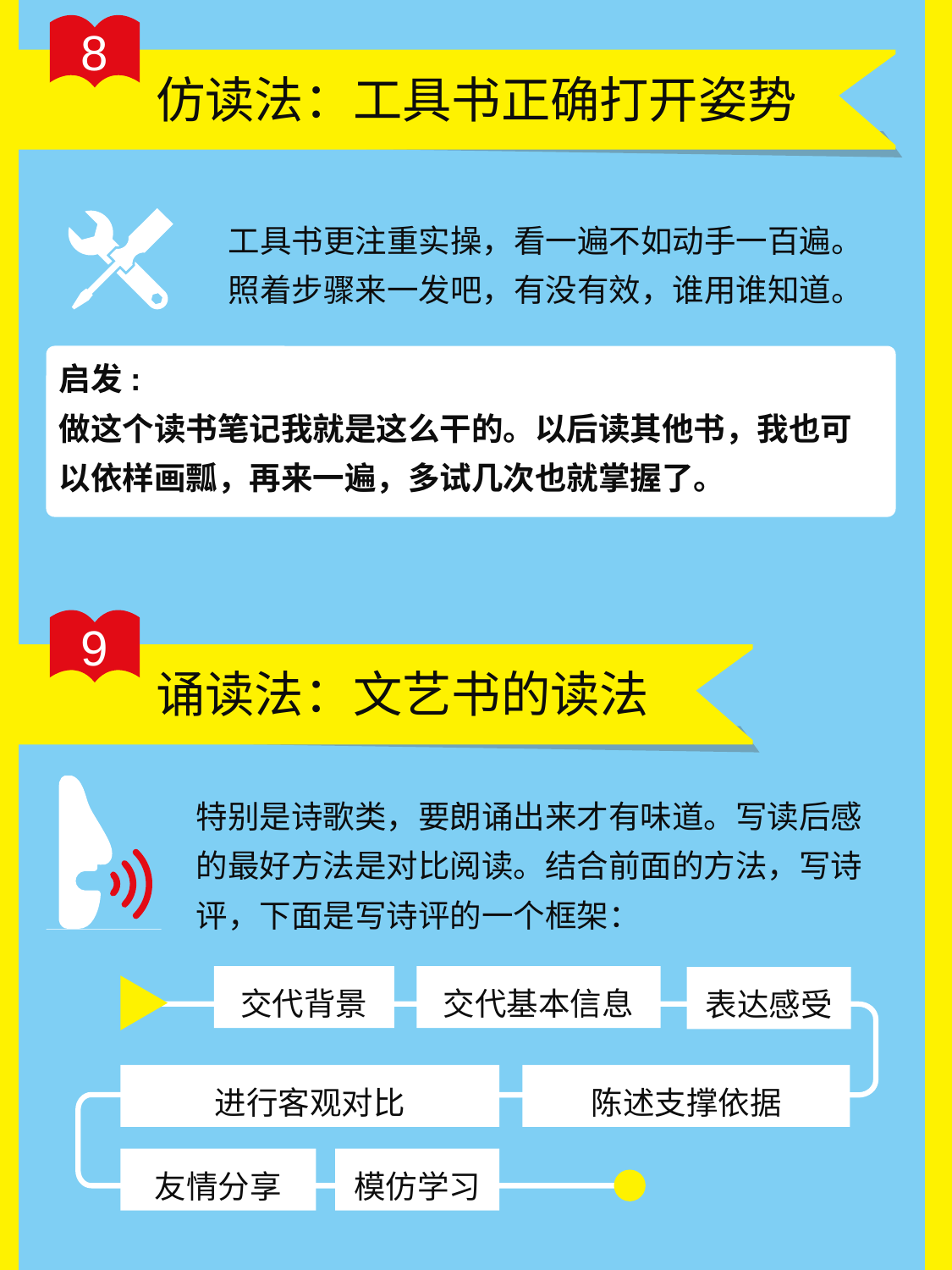

8

仿读法：工具书正确打开姿势
工具书更注重实操，看一遍不如动手一百遍。照着步骤来一发吧，有没有效，谁用谁知道。

启发:
做这个读书笔记我就是这么干的。以后读其他书，我也可以依样画瓢，再来一遍，多试几次也就掌握了。

9

诵读法：文艺书的读法

特别是诗歌类，要朗诵出来才有味道。写读后感的最好方法是对比阅读。结合前面的方法，写诗评，下面是写诗评的一个框架：
交代背景
交代基本信息
表达感受

进行客观对比
陈述支撑依据

友情分享
模仿学习